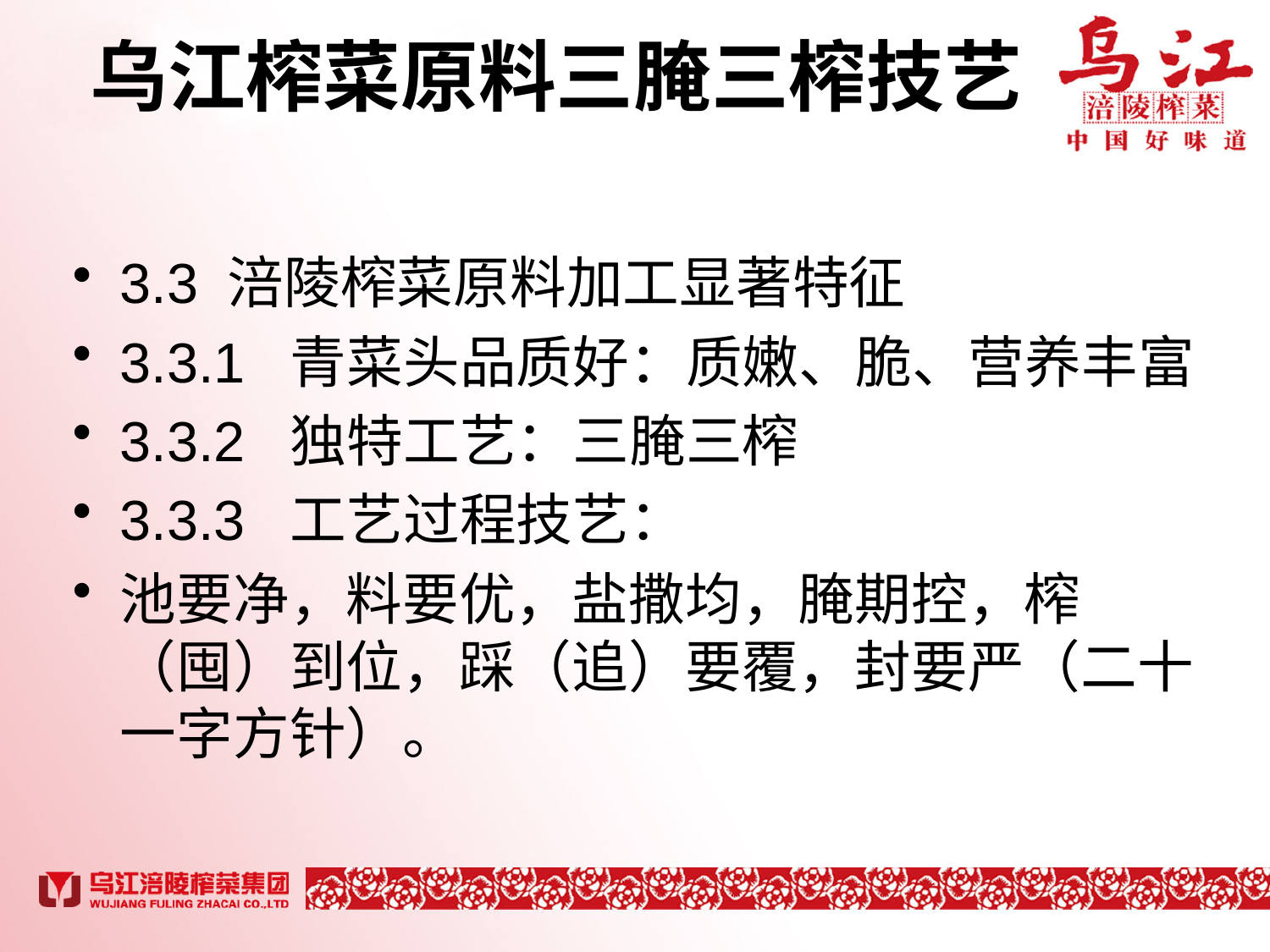

# 乌江榨菜原料三腌三榨技艺
3.3 涪陵榨菜原料加工显著特征
3.3.1  青菜头品质好：质嫩、脆、营养丰富
3.3.2  独特工艺：三腌三榨
3.3.3  工艺过程技艺：
池要净，料要优，盐撒均，腌期控，榨（囤）到位，踩（追）要覆，封要严（二十一字方针）。